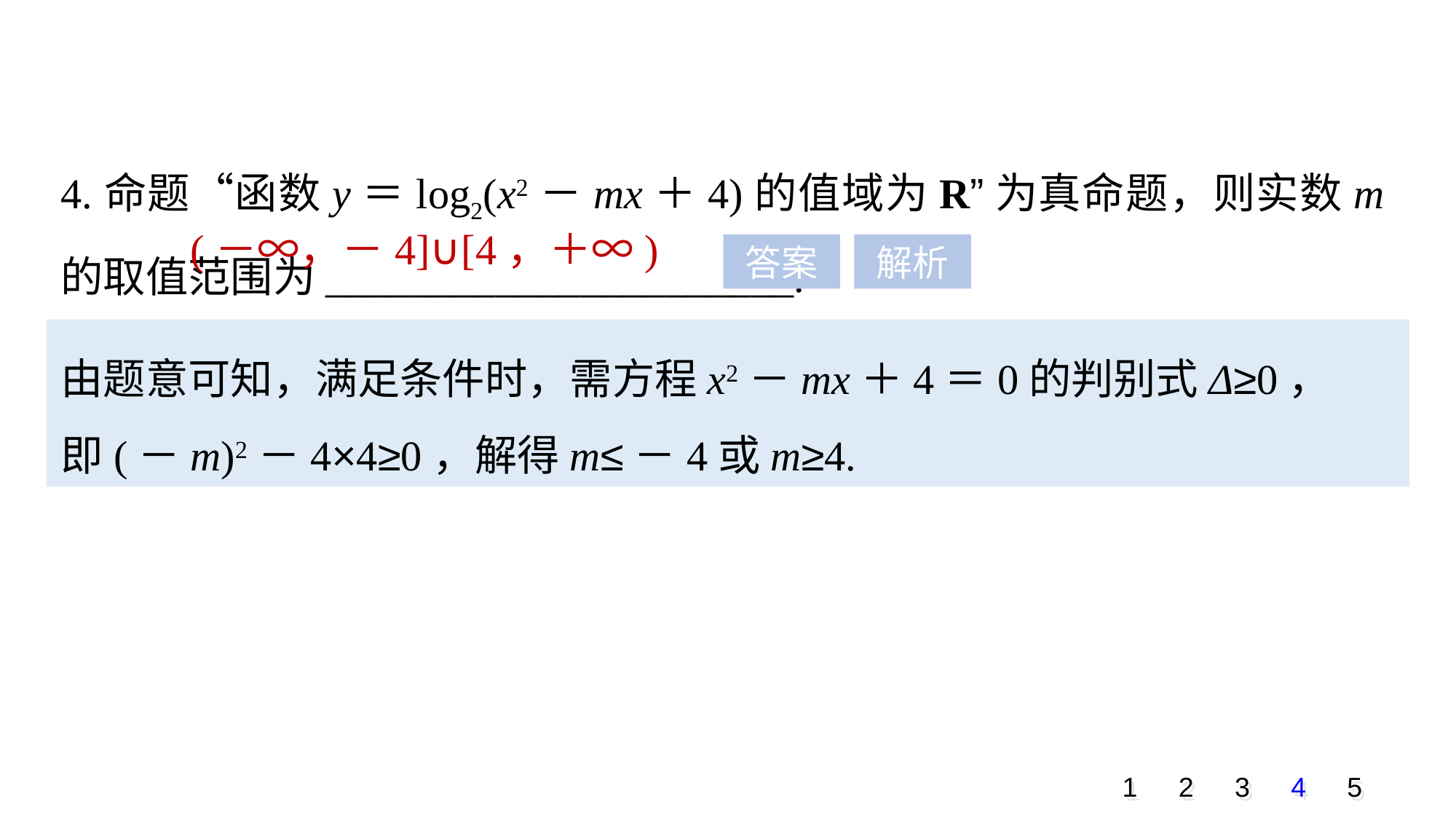

4.命题“函数y＝log2(x2－mx＋4)的值域为R”为真命题，则实数m的取值范围为______________________.
(－∞，－4]∪[4，＋∞)
答案
解析
由题意可知，满足条件时，需方程x2－mx＋4＝0的判别式Δ≥0，
即(－m)2－4×4≥0，解得m≤－4或m≥4.
1
2
3
4
5